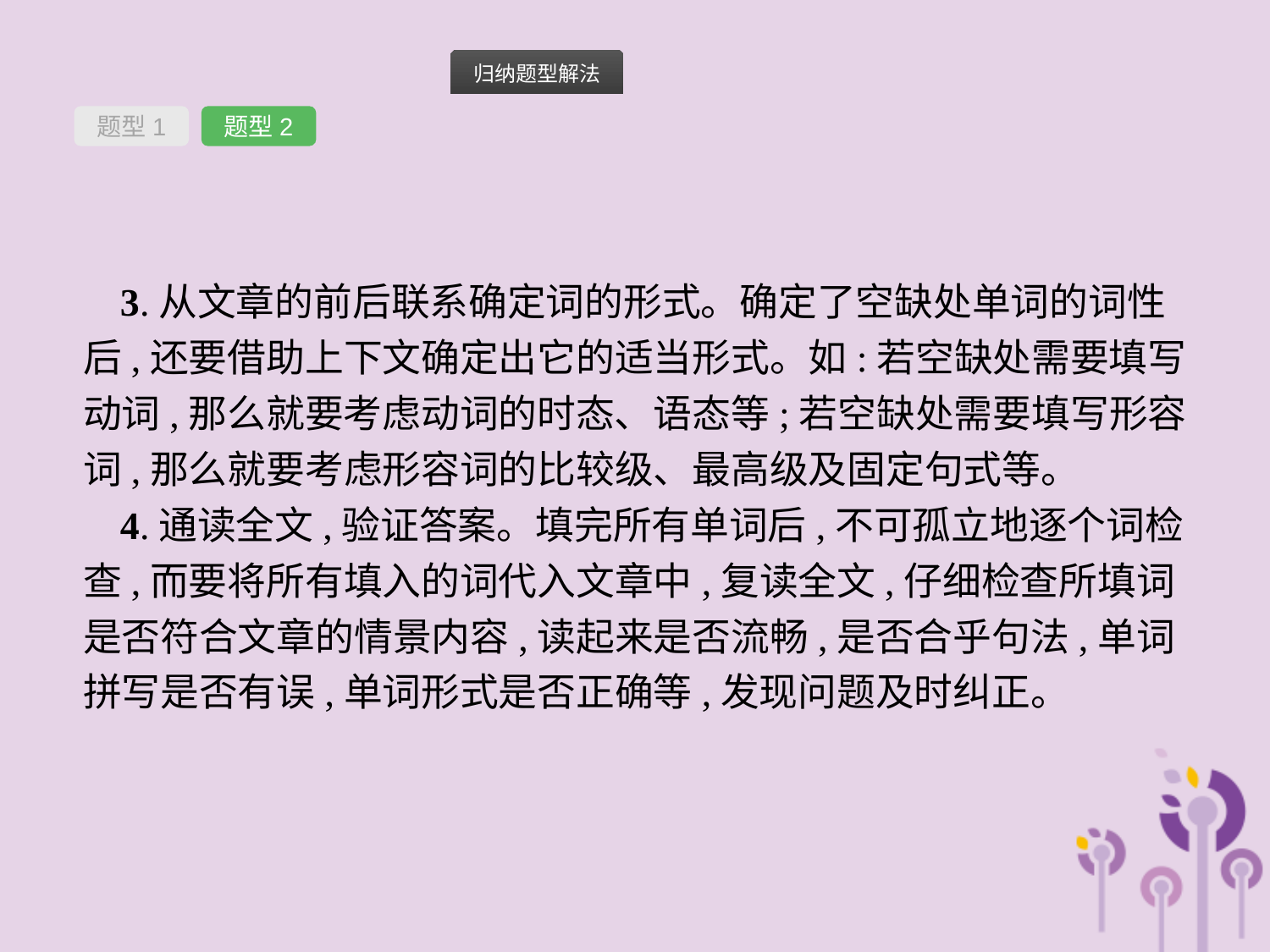

题型1
题型2
3.从文章的前后联系确定词的形式。确定了空缺处单词的词性后,还要借助上下文确定出它的适当形式。如:若空缺处需要填写动词,那么就要考虑动词的时态、语态等;若空缺处需要填写形容词,那么就要考虑形容词的比较级、最高级及固定句式等。
4.通读全文,验证答案。填完所有单词后,不可孤立地逐个词检查,而要将所有填入的词代入文章中,复读全文,仔细检查所填词是否符合文章的情景内容,读起来是否流畅,是否合乎句法,单词拼写是否有误,单词形式是否正确等,发现问题及时纠正。